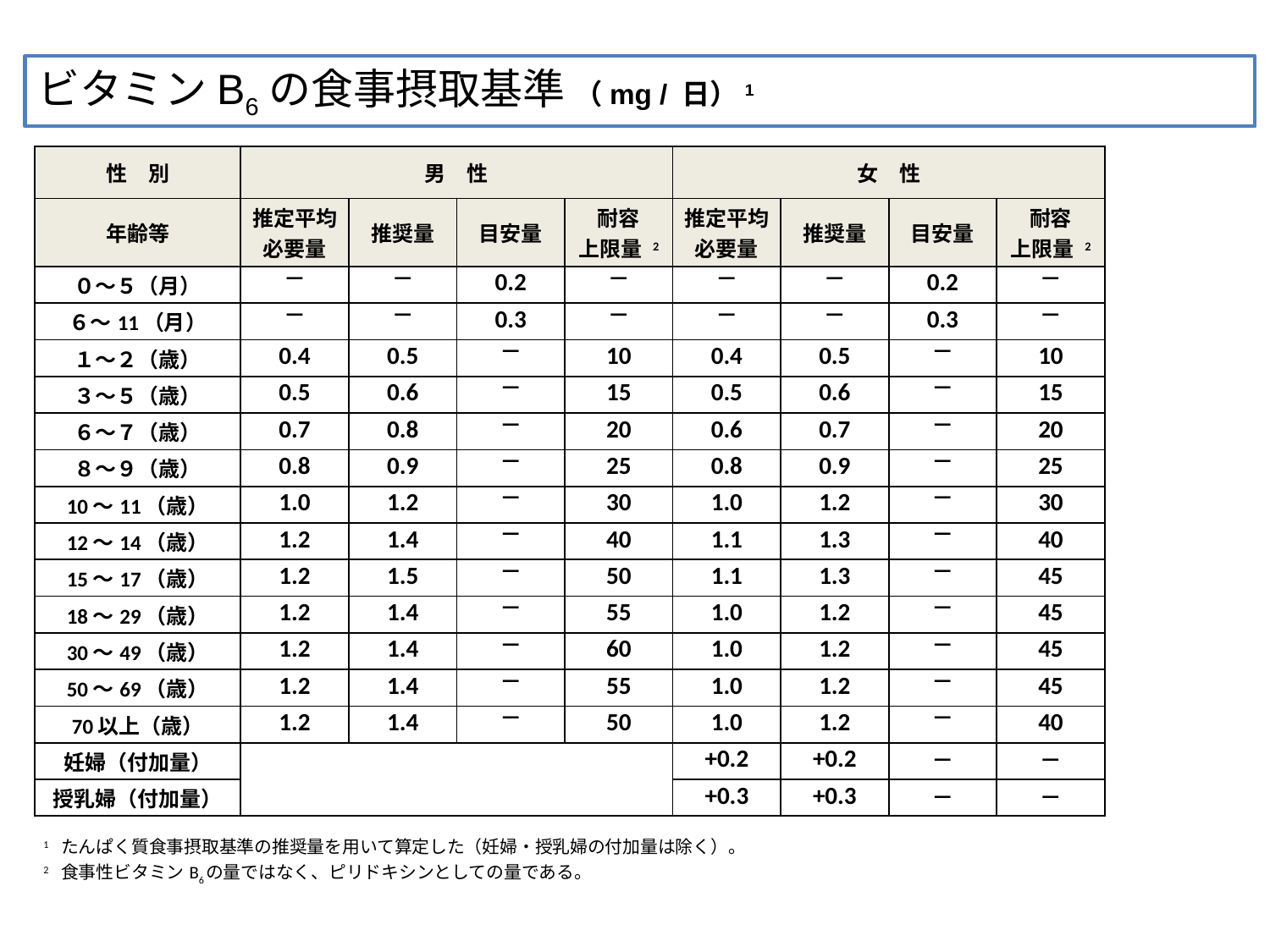

ビタミンB6の食事摂取基準 （mg / 日）1
| 性　別 | 男　性 |  |  |  | 女　性 |  |  |  |
| --- | --- | --- | --- | --- | --- | --- | --- | --- |
| 年齢等 | 推定平均 必要量 | 推奨量 | 目安量 | 耐容 上限量 2 | 推定平均 必要量 | 推奨量 | 目安量 | 耐容 上限量 2 |
| ０～５（月） | ― | ― | 0.2 | ― | ― | ― | 0.2 | ― |
| ６～11（月） | ― | ― | 0.3 | ― | ― | ― | 0.3 | ― |
| １～２（歳） | 0.4 | 0.5 | ― | 10 | 0.4 | 0.5 | ― | 10 |
| ３～５（歳） | 0.5 | 0.6 | ― | 15 | 0.5 | 0.6 | ― | 15 |
| ６～７（歳） | 0.7 | 0.8 | ― | 20 | 0.6 | 0.7 | ― | 20 |
| ８～９（歳） | 0.8 | 0.9 | ― | 25 | 0.8 | 0.9 | ― | 25 |
| 10～11（歳） | 1.0 | 1.2 | ― | 30 | 1.0 | 1.2 | ― | 30 |
| 12～14（歳） | 1.2 | 1.4 | ― | 40 | 1.1 | 1.3 | ― | 40 |
| 15～17（歳） | 1.2 | 1.5 | ― | 50 | 1.1 | 1.3 | ― | 45 |
| 18～29（歳） | 1.2 | 1.4 | ― | 55 | 1.0 | 1.2 | ― | 45 |
| 30～49（歳） | 1.2 | 1.4 | ― | 60 | 1.0 | 1.2 | ― | 45 |
| 50～69（歳） | 1.2 | 1.4 | ― | 55 | 1.0 | 1.2 | ― | 45 |
| 70以上（歳） | 1.2 | 1.4 | ― | 50 | 1.0 | 1.2 | ― | 40 |
| 妊婦（付加量） |  |  |  |  | +0.2 | +0.2 | ― | ― |
| 授乳婦（付加量） |  |  |  |  | +0.3 | +0.3 | ― | ― |
| 1 たんぱく質食事摂取基準の推奨量を用いて算定した（妊婦・授乳婦の付加量は除く）。 2 食事性ビタミンB6の量ではなく、ピリドキシンとしての量である。 |  |  |  |  |  |  |  |  |